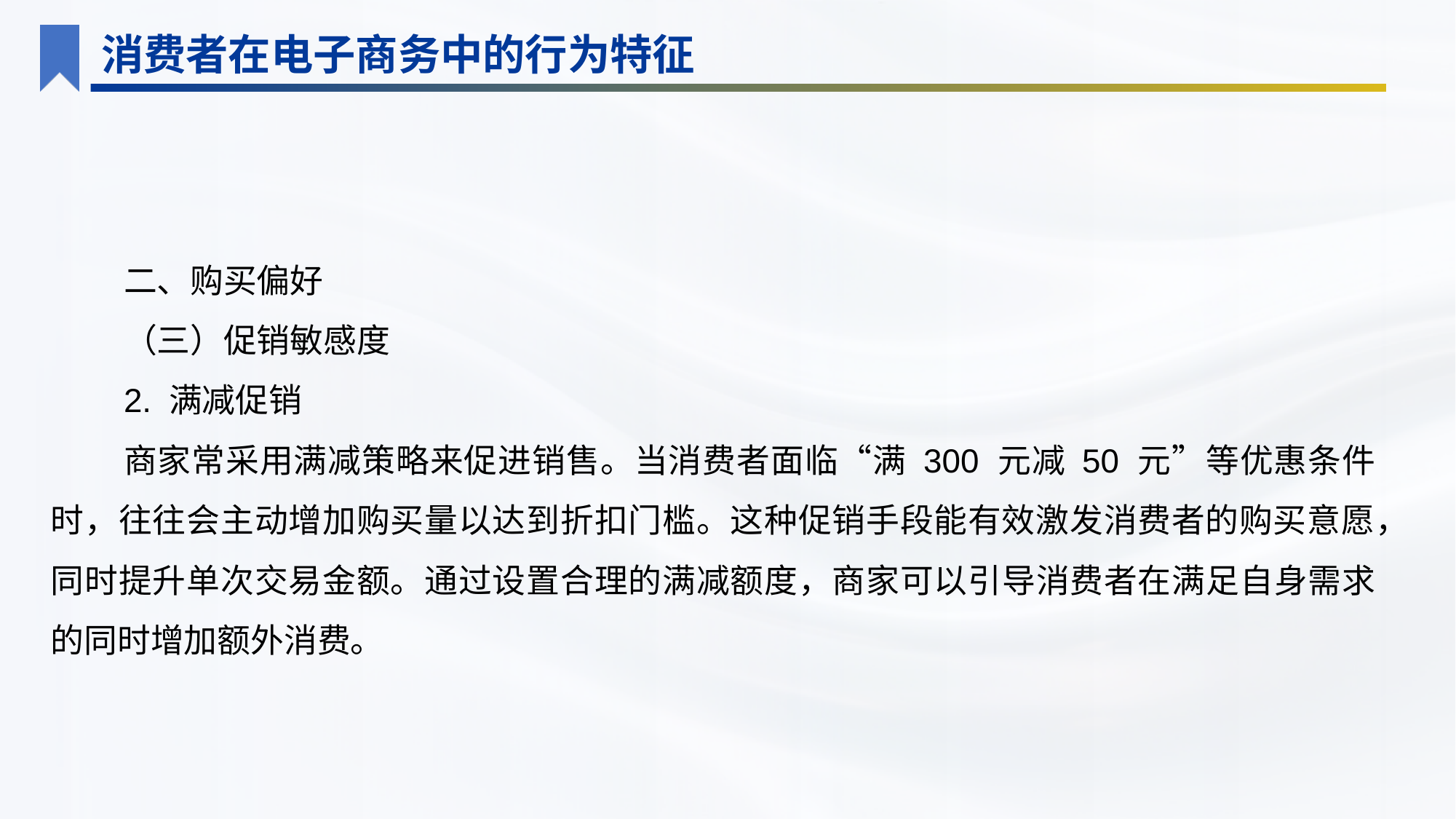

消费者在电子商务中的行为特征
二、购买偏好
（三）促销敏感度
2. 满减促销
商家常采用满减策略来促进销售。当消费者面临“满 300 元减 50 元”等优惠条件时，往往会主动增加购买量以达到折扣门槛。这种促销手段能有效激发消费者的购买意愿，同时提升单次交易金额。通过设置合理的满减额度，商家可以引导消费者在满足自身需求的同时增加额外消费。